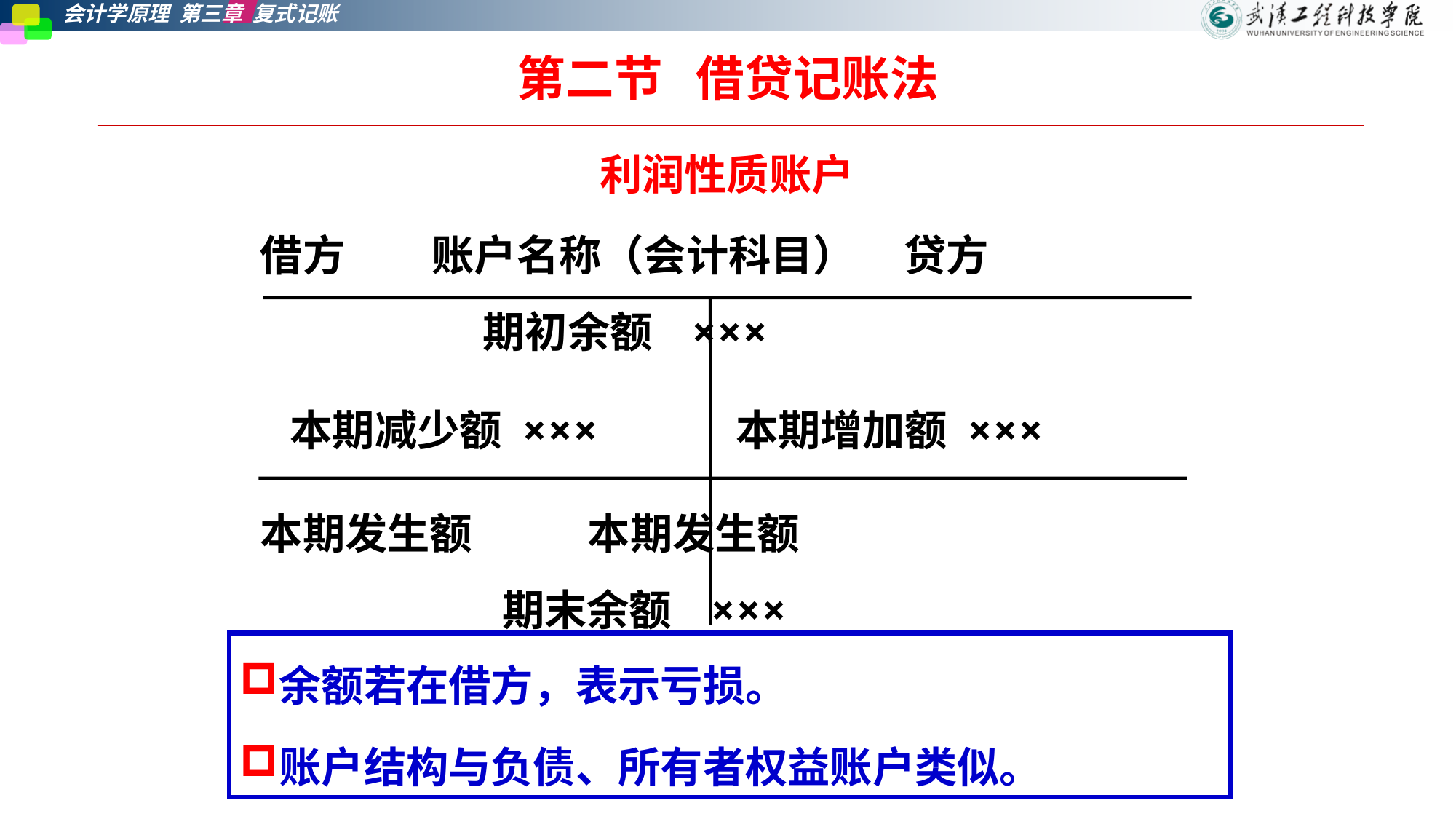

# 第二节   借贷记账法
利润性质账户

借方         账户名称（会计科目）     贷方
                      期初余额   ×××

  本期减少额 ×××     本期增加额 ×××

本期发生额            本期发生额
                        期末余额   ×××

余额若在借方，表示亏损。
账户结构与负债、所有者权益账户类似。